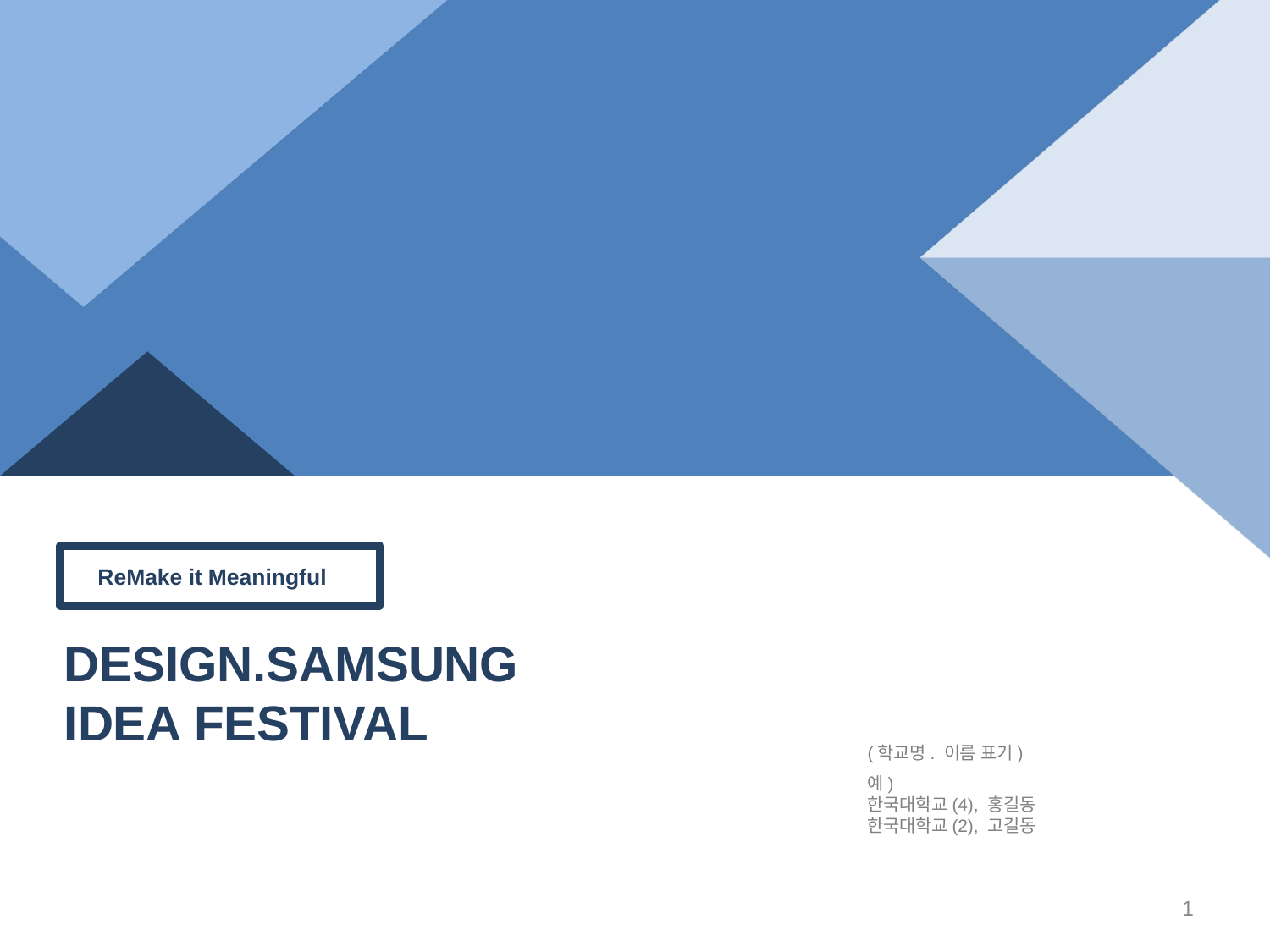

(학교명. 이름 표기)
예)
한국대학교(4), 홍길동
한국대학교(2), 고길동

1